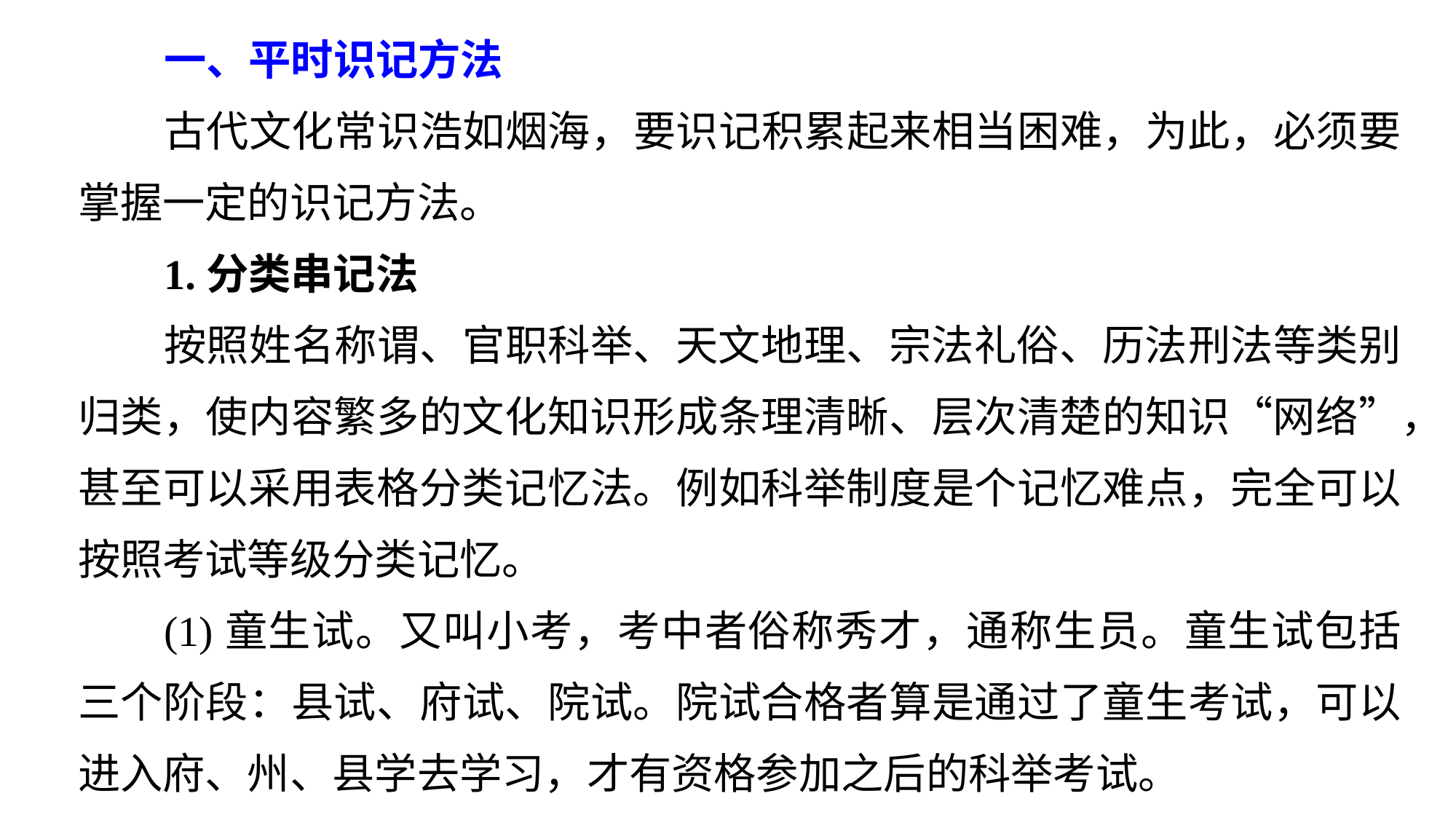

一、平时识记方法
古代文化常识浩如烟海，要识记积累起来相当困难，为此，必须要掌握一定的识记方法。
1.分类串记法
按照姓名称谓、官职科举、天文地理、宗法礼俗、历法刑法等类别归类，使内容繁多的文化知识形成条理清晰、层次清楚的知识“网络”，甚至可以采用表格分类记忆法。例如科举制度是个记忆难点，完全可以按照考试等级分类记忆。
(1)童生试。又叫小考，考中者俗称秀才，通称生员。童生试包括三个阶段：县试、府试、院试。院试合格者算是通过了童生考试，可以进入府、州、县学去学习，才有资格参加之后的科举考试。